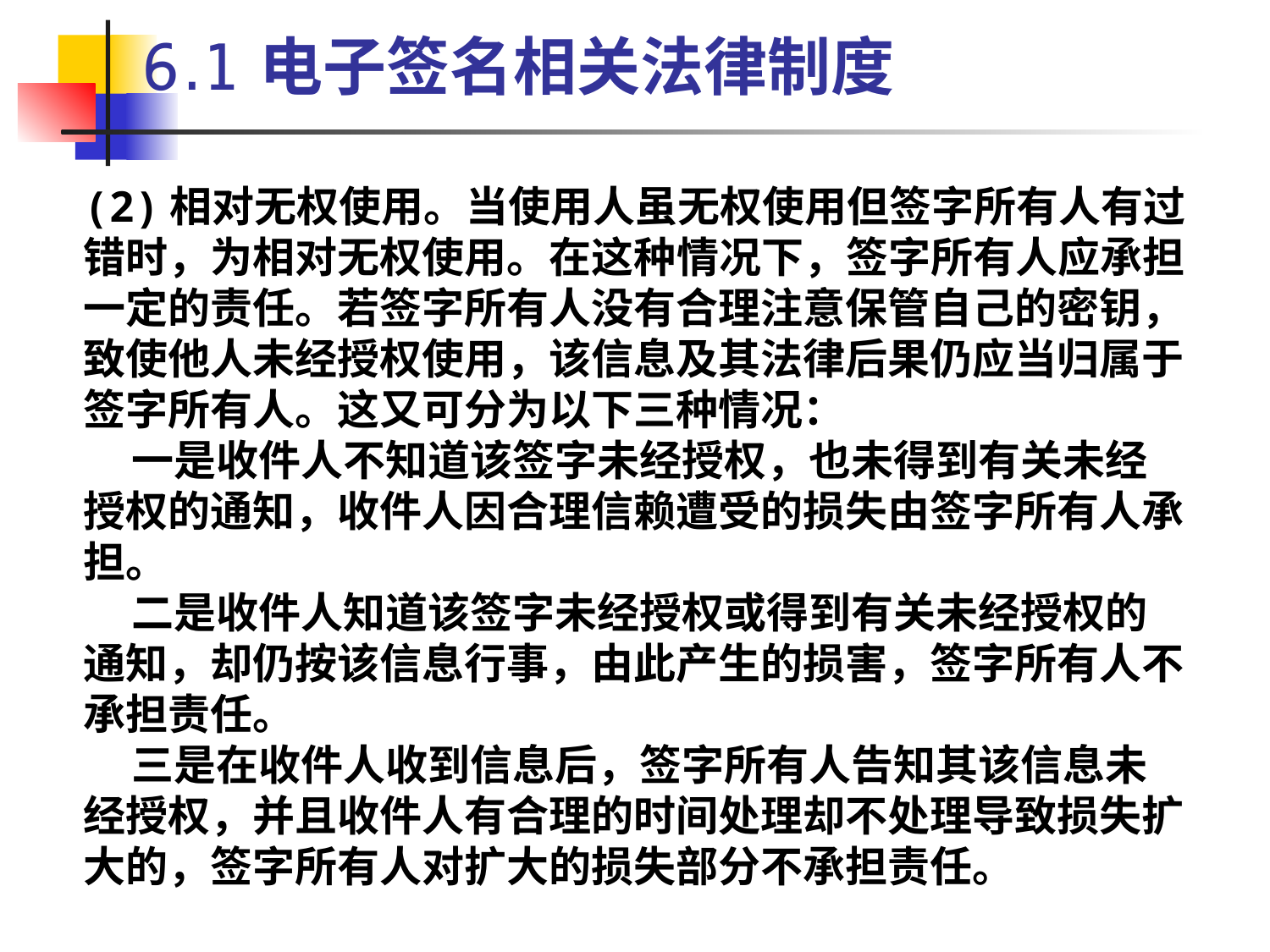

6.1电子签名相关法律制度
(2)相对无权使用。当使用人虽无权使用但签字所有人有过错时，为相对无权使用。在这种情况下，签字所有人应承担一定的责任。若签字所有人没有合理注意保管自己的密钥，致使他人未经授权使用，该信息及其法律后果仍应当归属于签字所有人。这又可分为以下三种情况：
    一是收件人不知道该签字未经授权，也未得到有关未经授权的通知，收件人因合理信赖遭受的损失由签字所有人承担。
    二是收件人知道该签字未经授权或得到有关未经授权的通知，却仍按该信息行事，由此产生的损害，签字所有人不承担责任。
    三是在收件人收到信息后，签字所有人告知其该信息未经授权，并且收件人有合理的时间处理却不处理导致损失扩大的，签字所有人对扩大的损失部分不承担责任。